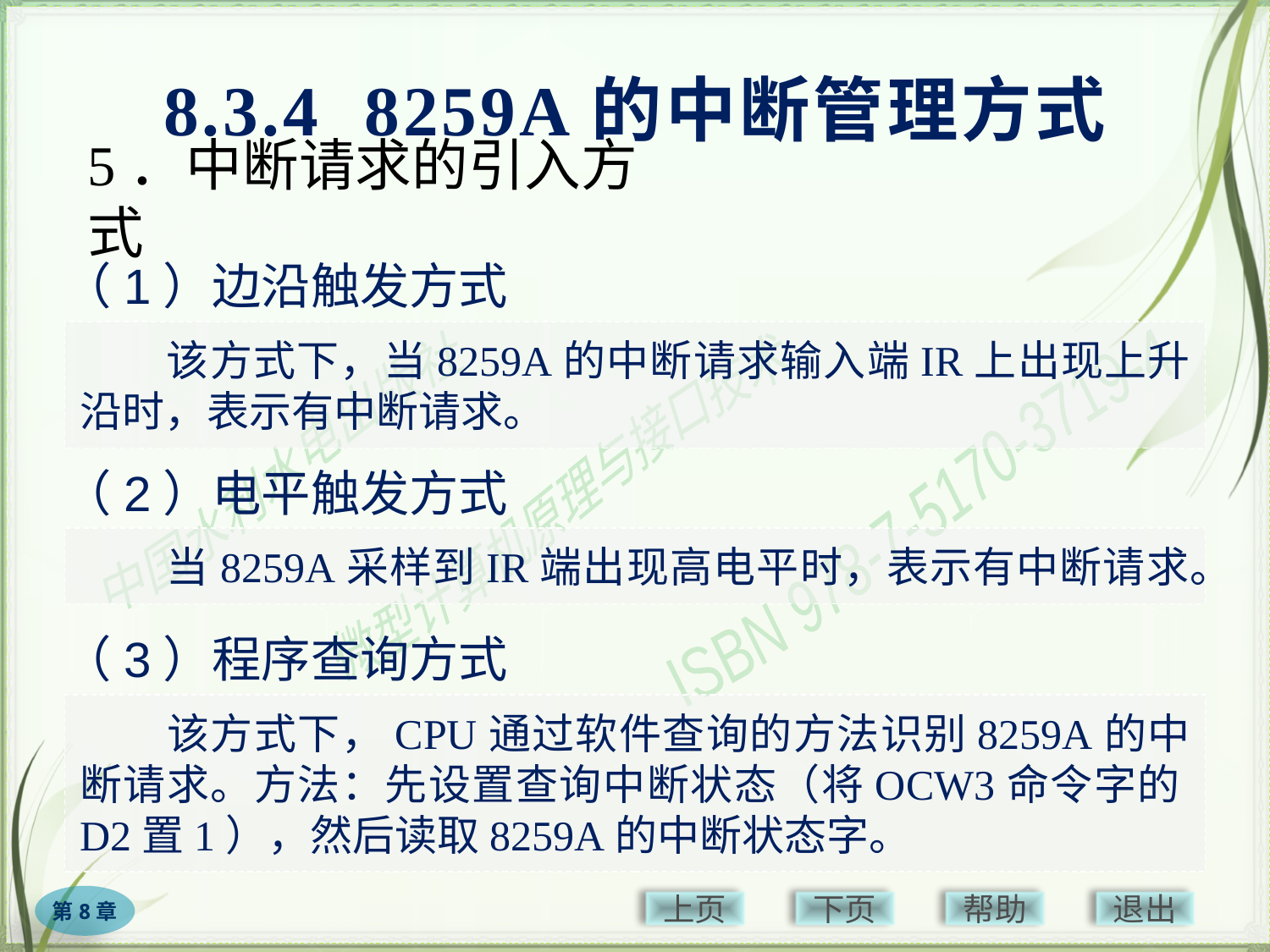

8.3.4  8259A的中断管理方式
# 5．中断请求的引入方式
（1）边沿触发方式
　　该方式下，当8259A的中断请求输入端IR上出现上升沿时，表示有中断请求。
（2）电平触发方式
　　当8259A采样到IR端出现高电平时，表示有中断请求。
（3）程序查询方式
　　该方式下，CPU通过软件查询的方法识别8259A的中断请求。方法：先设置查询中断状态（将OCW3命令字的D2置1），然后读取8259A的中断状态字。